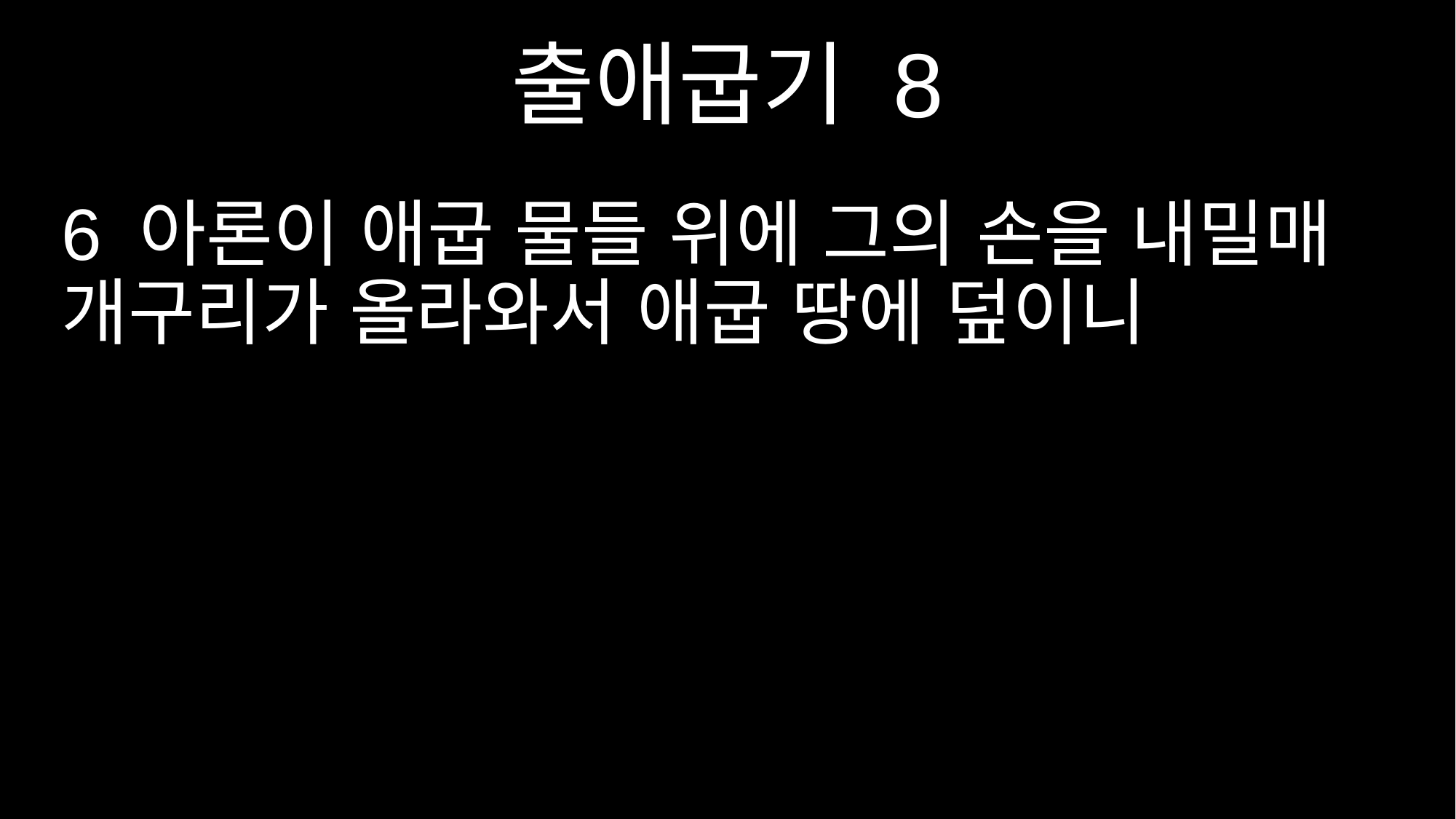

출애굽기 8
6 아론이 애굽 물들 위에 그의 손을 내밀매 개구리가 올라와서 애굽 땅에 덮이니